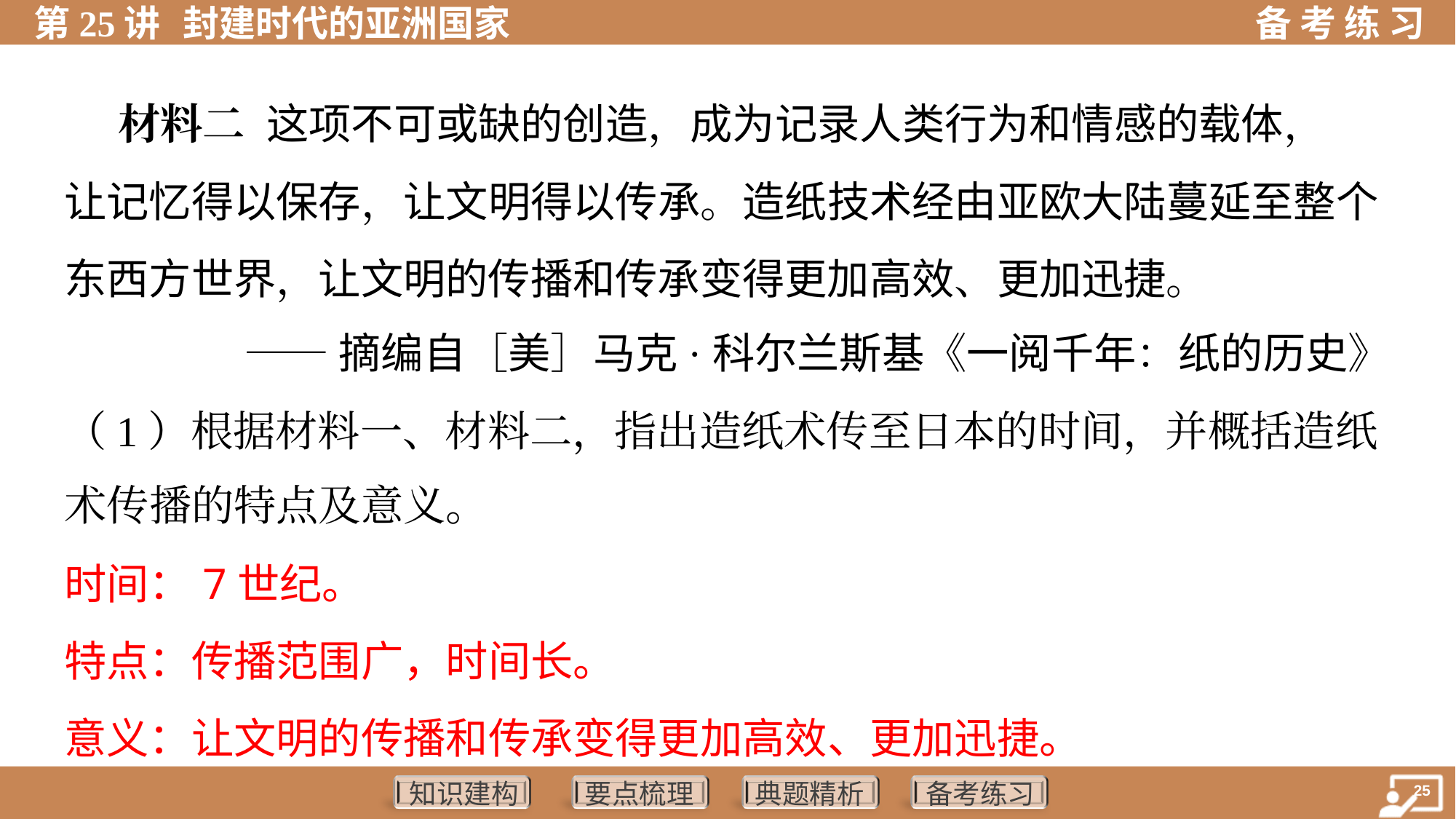

材料二  这项不可或缺的创造，成为记录人类行为和情感的载体，
让记忆得以保存，让文明得以传承。造纸技术经由亚欧大陆蔓延至整个
东西方世界，让文明的传播和传承变得更加高效、更加迅捷。
——摘编自［美］马克·科尔兰斯基《一阅千年：纸的历史》
（1）根据材料一、材料二，指出造纸术传至日本的时间，并概括造纸
术传播的特点及意义。
时间：7世纪。
特点：传播范围广，时间长。
意义：让文明的传播和传承变得更加高效、更加迅捷。